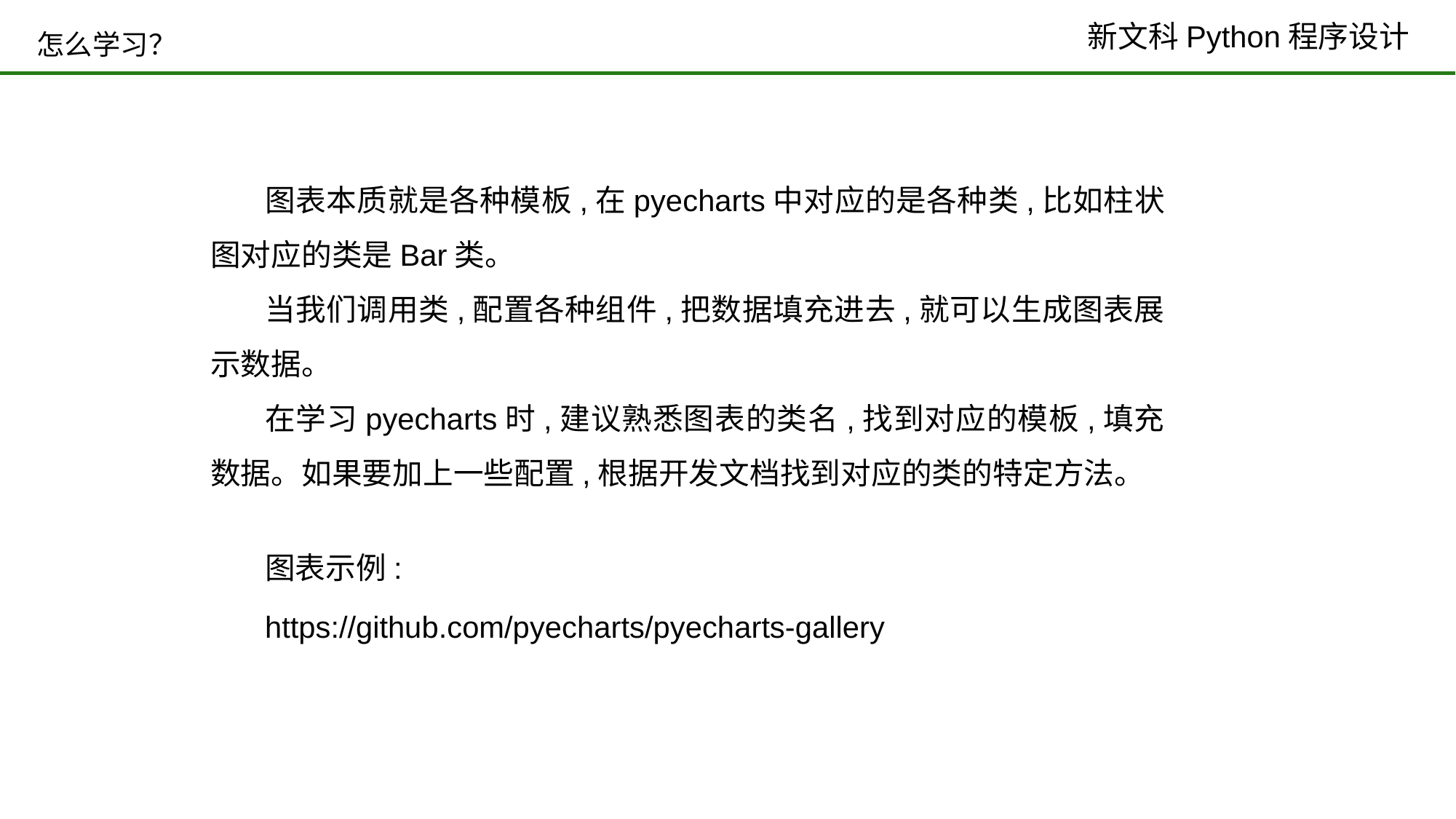

# 怎么学习？
图表本质就是各种模板,在pyecharts中对应的是各种类,比如柱状图对应的类是Bar类。
当我们调用类,配置各种组件,把数据填充进去,就可以生成图表展示数据。
在学习pyecharts时,建议熟悉图表的类名,找到对应的模板,填充数据。如果要加上一些配置,根据开发文档找到对应的类的特定方法。
图表示例:
https://github.com/pyecharts/pyecharts-gallery